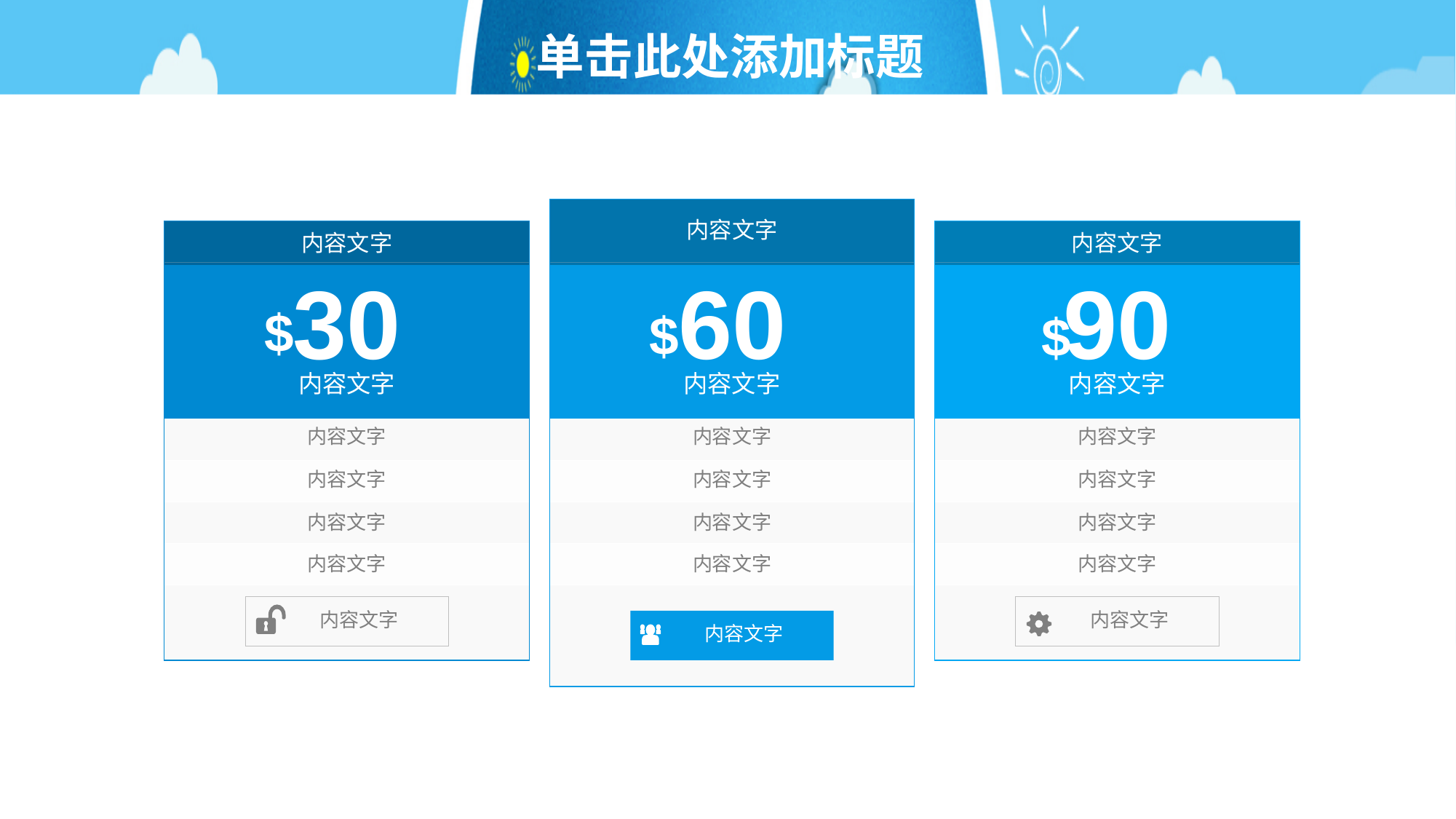

# 单击此处添加标题

内容文字

60

$
内容文字
内容文字

内容文字

内容文字

内容文字

内容文字

内容文字

30

$
内容文字

内容文字

内容文字

内容文字

内容文字

内容文字

内容文字

90

$
内容文字

内容文字

内容文字

内容文字

内容文字

内容文字